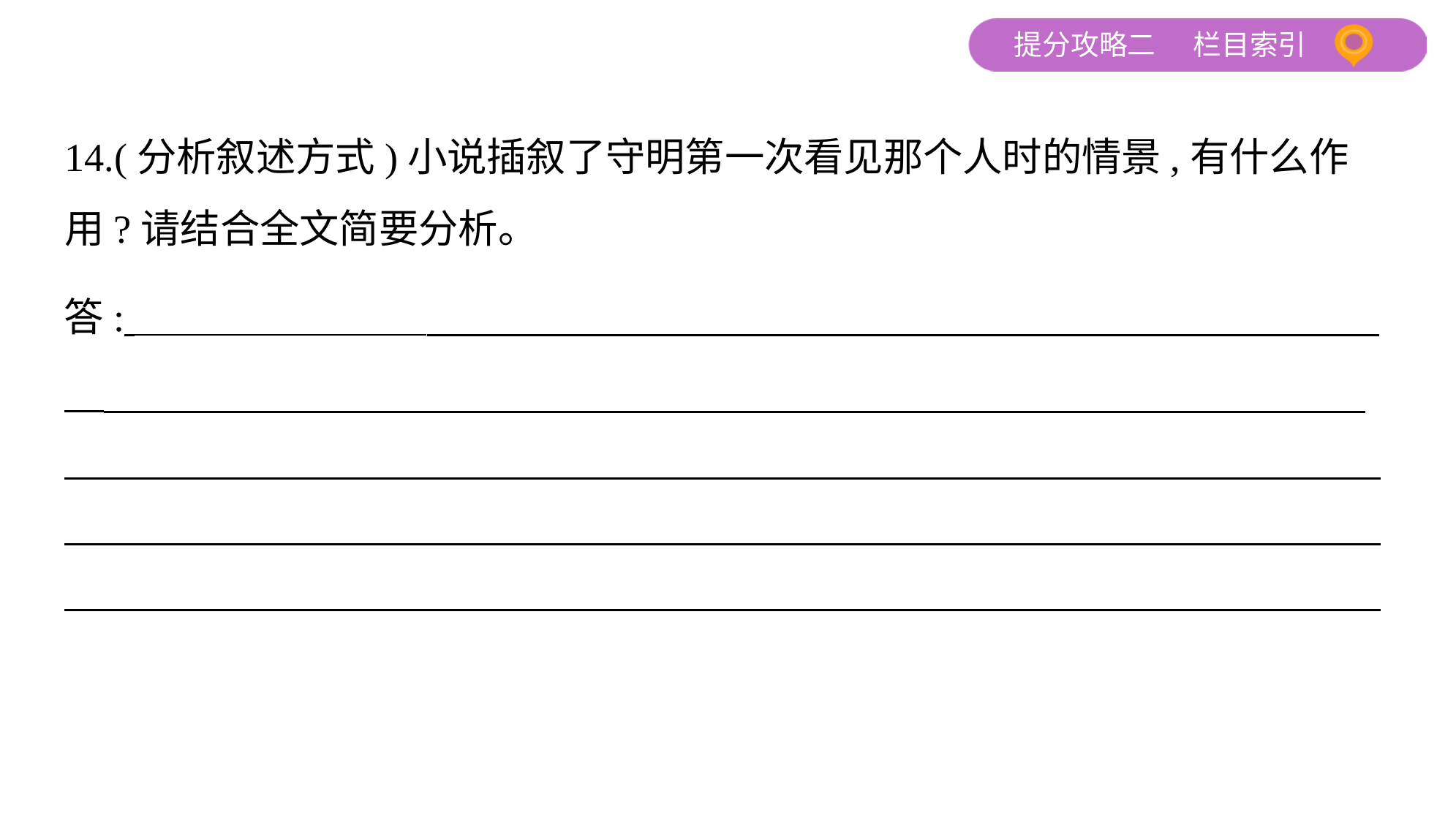

14.(分析叙述方式)小说插叙了守明第一次看见那个人时的情景,有什么作
用?请结合全文简要分析。
答: